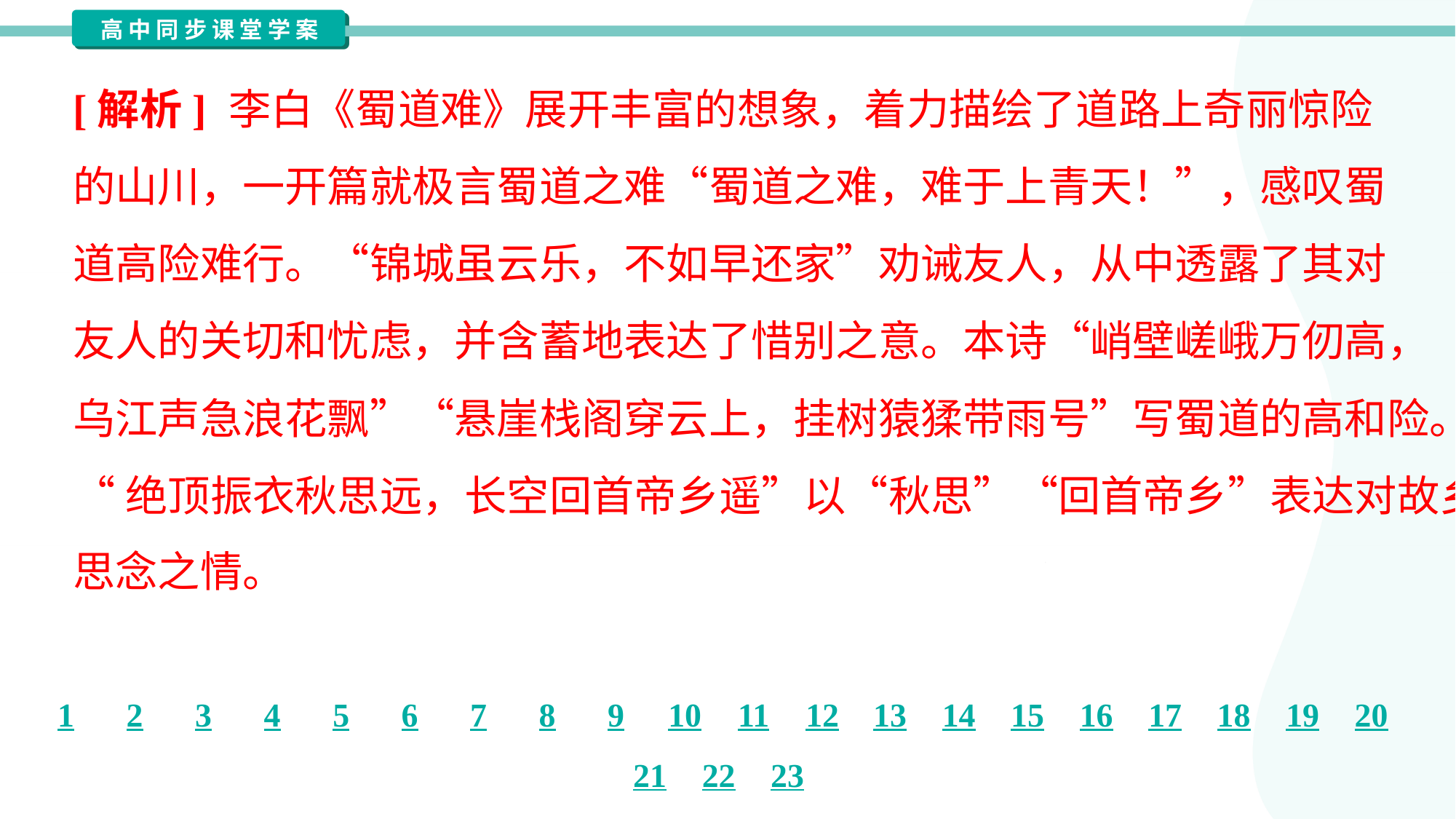

[解析] 李白《蜀道难》展开丰富的想象，着力描绘了道路上奇丽惊险
的山川，一开篇就极言蜀道之难“蜀道之难，难于上青天！”，感叹蜀
道高险难行。“锦城虽云乐，不如早还家”劝诫友人，从中透露了其对
友人的关切和忧虑，并含蓄地表达了惜别之意。本诗“峭壁嵯峨万仞高，
乌江声急浪花飘”“悬崖栈阁穿云上，挂树猿猱带雨号”写蜀道的高和险。
“绝顶振衣秋思远，长空回首帝乡遥”以“秋思”“回首帝乡”表达对故乡的
思念之情。